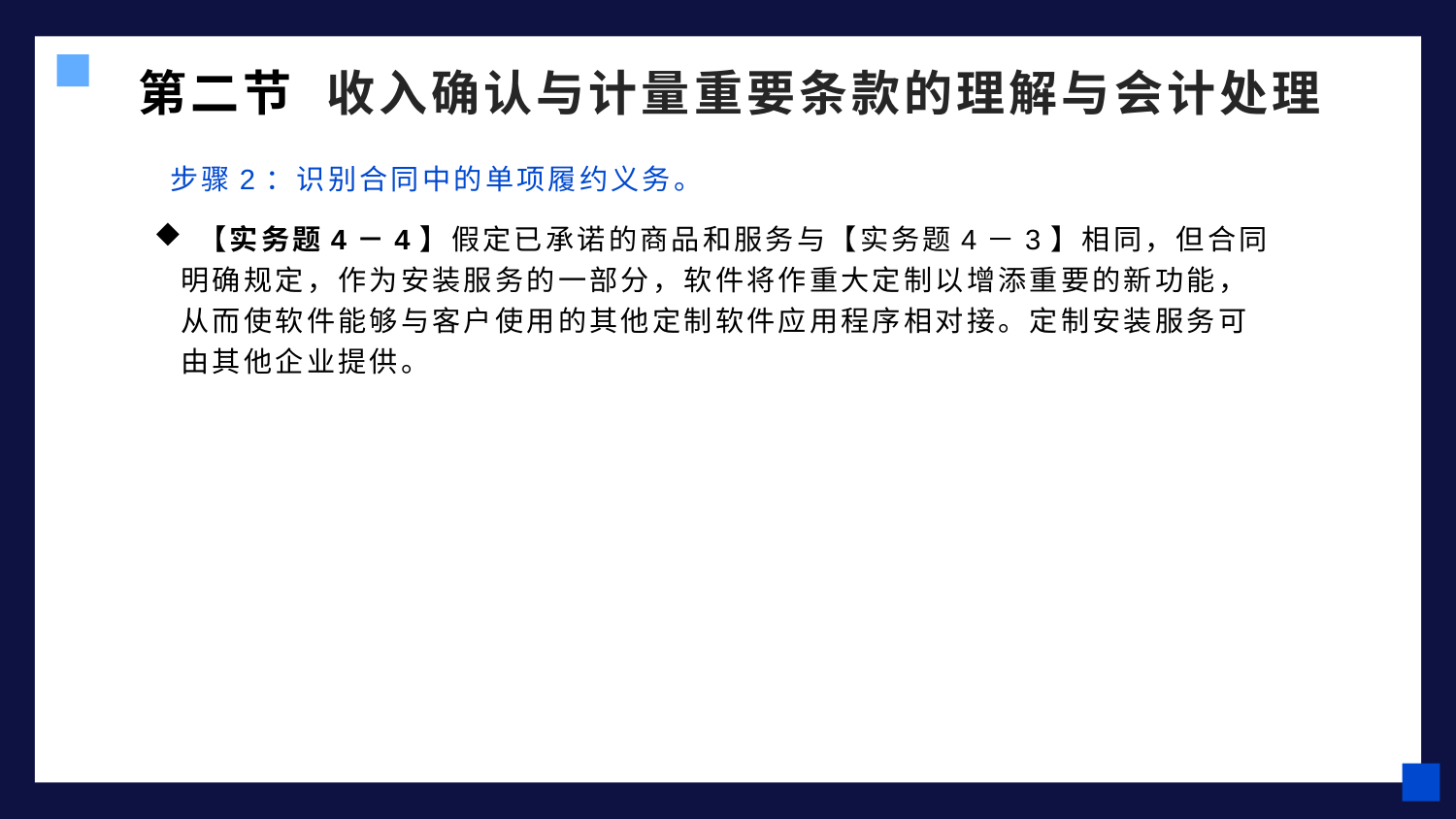

第二节  收入确认与计量重要条款的理解与会计处理
 步骤2：识别合同中的单项履约义务。
 【实务题4－4】假定已承诺的商品和服务与【实务题4－3】相同，但合同明确规定，作为安装服务的一部分，软件将作重大定制以增添重要的新功能，从而使软件能够与客户使用的其他定制软件应用程序相对接。定制安装服务可由其他企业提供。